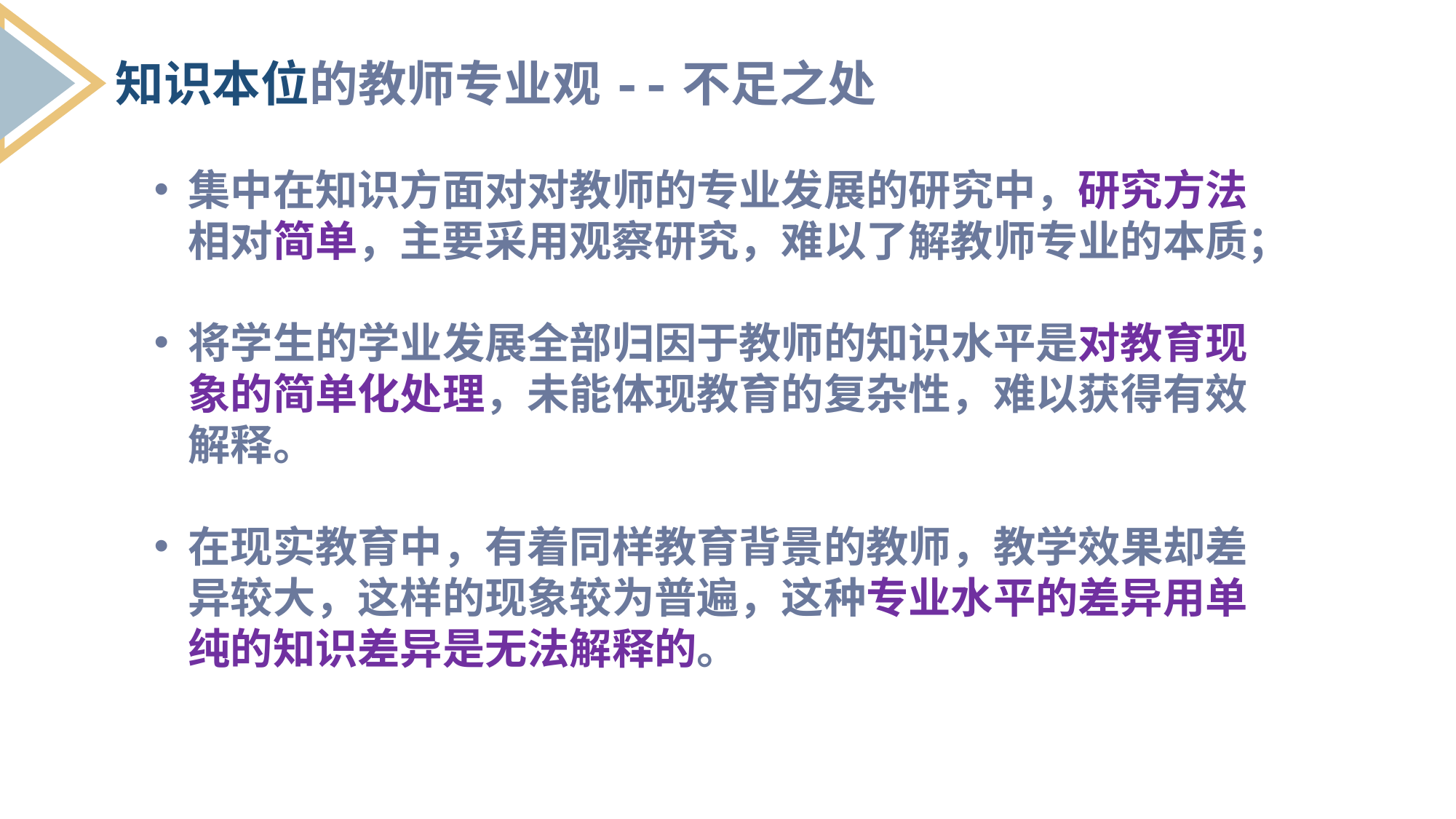

知识本位的教师专业观--不足之处
集中在知识方面对对教师的专业发展的研究中，研究方法相对简单，主要采用观察研究，难以了解教师专业的本质；

将学生的学业发展全部归因于教师的知识水平是对教育现象的简单化处理，未能体现教育的复杂性，难以获得有效解释。

在现实教育中，有着同样教育背景的教师，教学效果却差异较大，这样的现象较为普遍，这种专业水平的差异用单纯的知识差异是无法解释的。